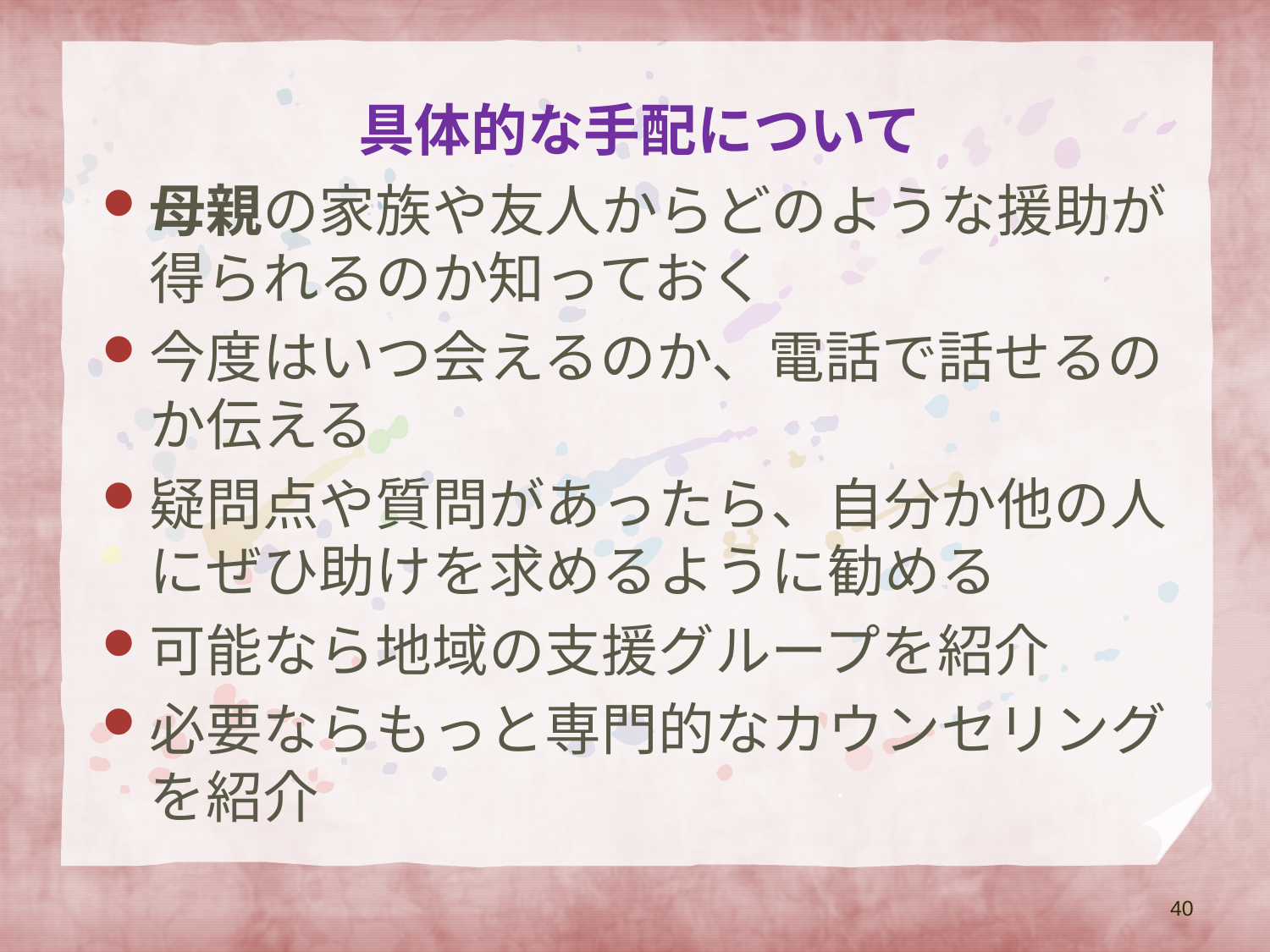

# 具体的な手配について
母親の家族や友人からどのような援助が得られるのか知っておく
今度はいつ会えるのか、電話で話せるのか伝える
疑問点や質問があったら、自分か他の人にぜひ助けを求めるように勧める
可能なら地域の支援グループを紹介
必要ならもっと専門的なカウンセリングを紹介

40